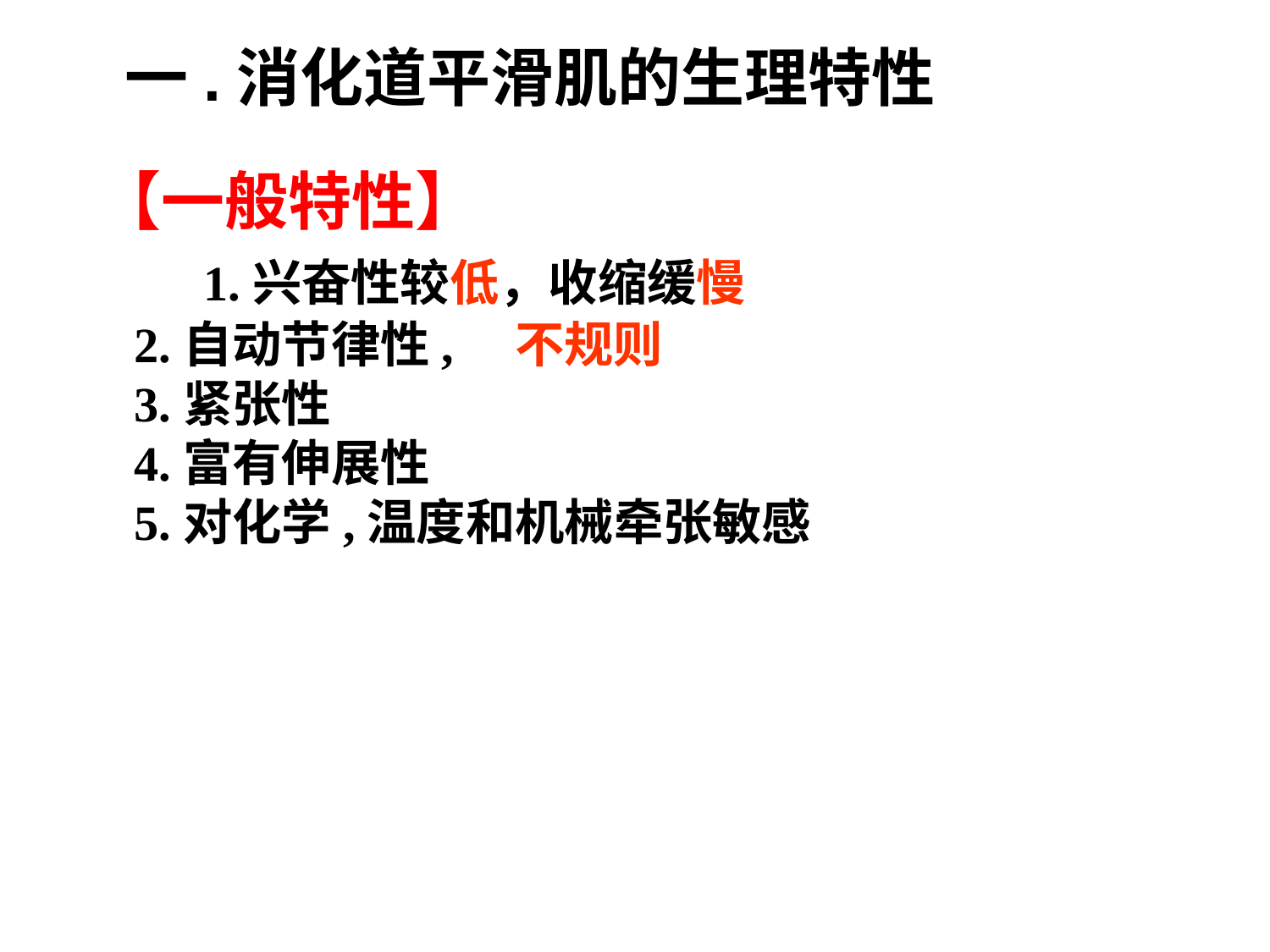

# 一.消化道平滑肌的生理特性
【一般特性】
       1.兴奋性较低，收缩缓慢
   2.自动节律性,    不规则
   3.紧张性
   4.富有伸展性
   5.对化学,温度和机械牵张敏感